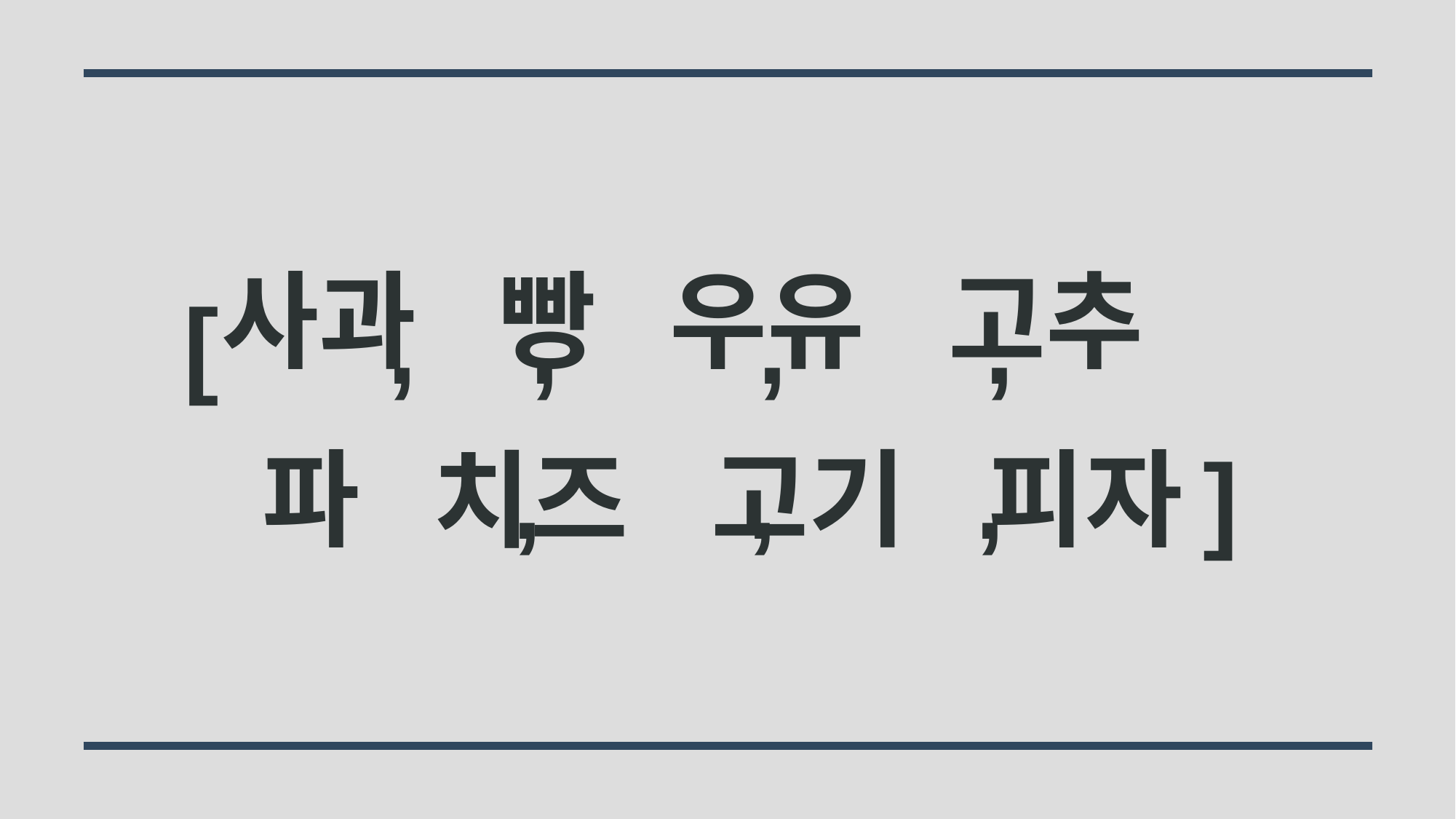

[      ,    ,       ,       ,
고추
우유
빵
사과
파
고기
피자
ㅤ,       ,       ,       ]
치즈